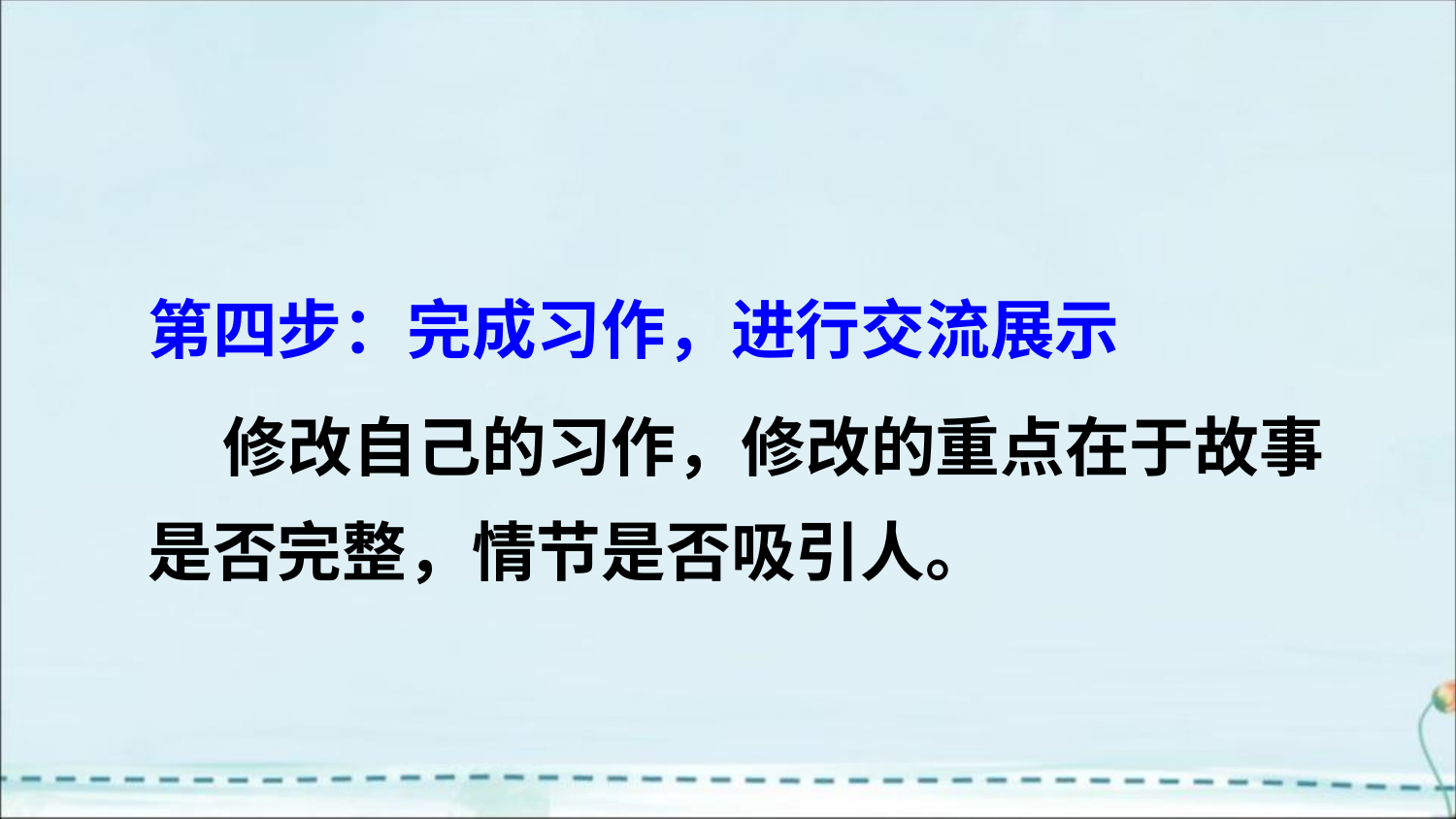

第四步：完成习作，进行交流展示
    修改自己的习作，修改的重点在于故事是否完整，情节是否吸引人。